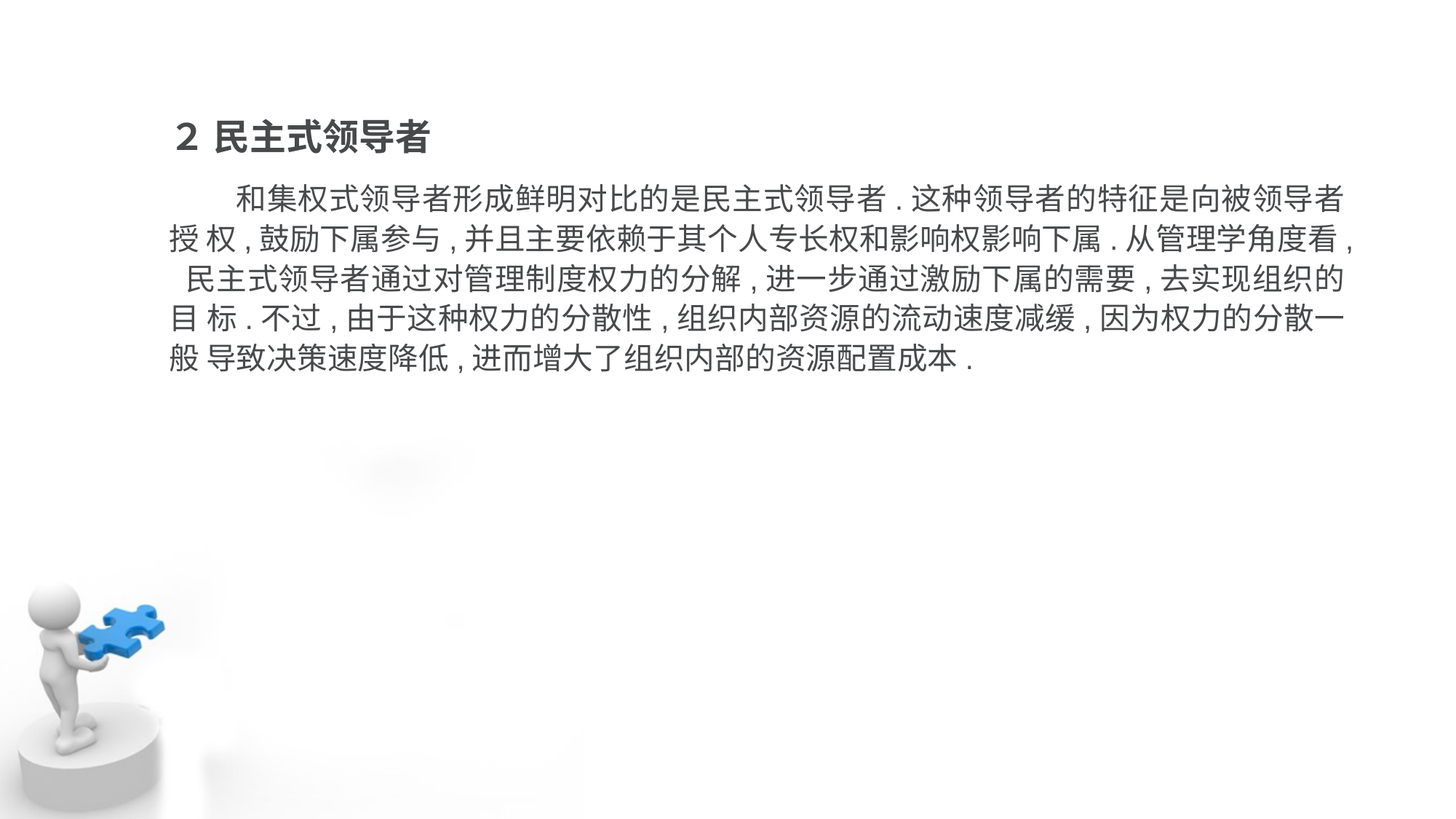

２ 民主式领导者
        和集权式领导者形成鲜明对比的是民主式领导者.这种领导者的特征是向被领导者授 权,鼓励下属参与,并且主要依赖于其个人专长权和影响权影响下属.从管理学角度看, 民主式领导者通过对管理制度权力的分解,进一步通过激励下属的需要,去实现组织的目 标.不过,由于这种权力的分散性,组织内部资源的流动速度减缓,因为权力的分散一般 导致决策速度降低,进而增大了组织内部的资源配置成本.